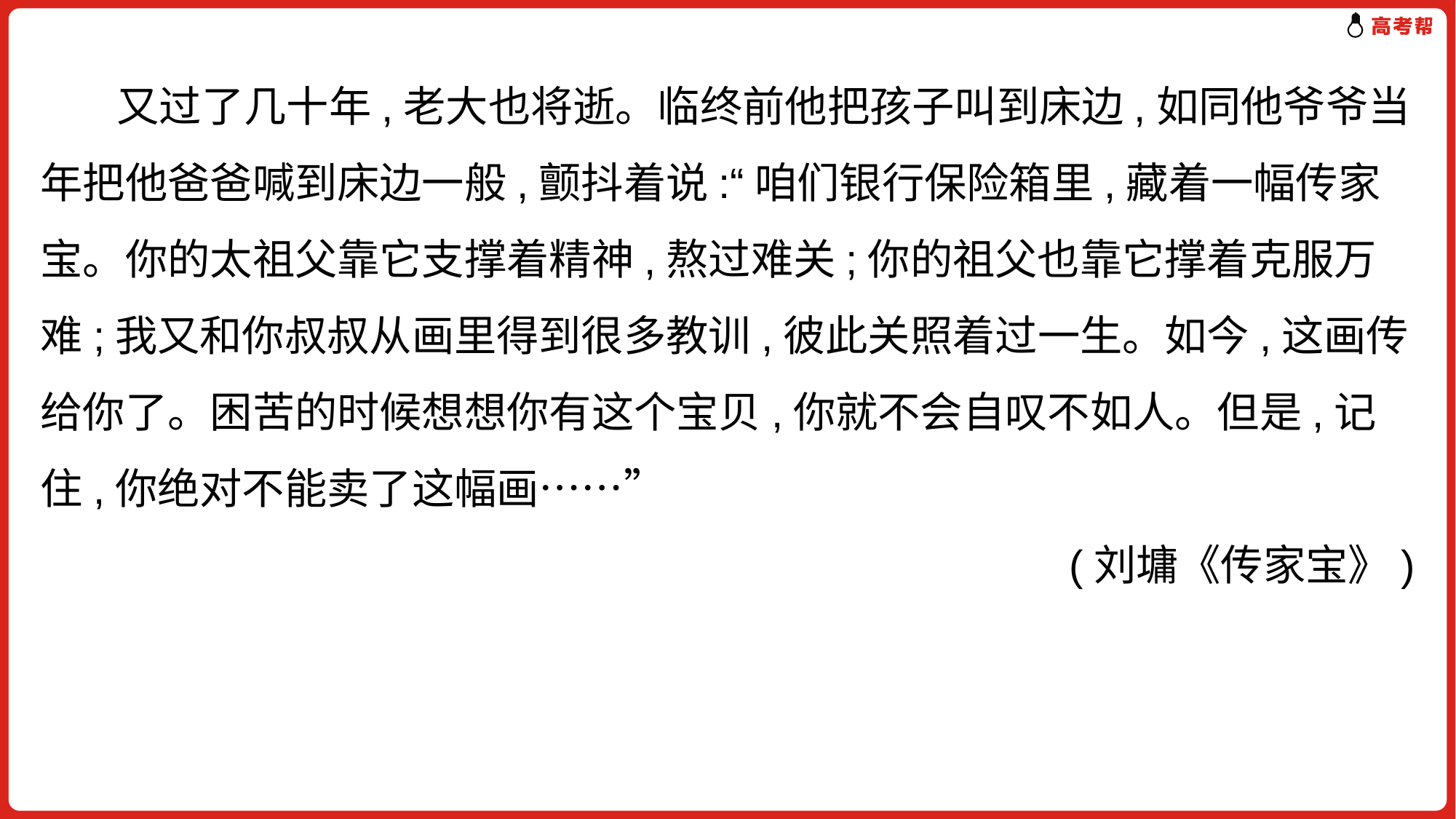

又过了几十年,老大也将逝。临终前他把孩子叫到床边,如同他爷爷当年把他爸爸喊到床边一般,颤抖着说:“咱们银行保险箱里,藏着一幅传家宝。你的太祖父靠它支撑着精神,熬过难关;你的祖父也靠它撑着克服万难;我又和你叔叔从画里得到很多教训,彼此关照着过一生。如今,这画传给你了。困苦的时候想想你有这个宝贝,你就不会自叹不如人。但是,记住,你绝对不能卖了这幅画……”
(刘墉《传家宝》)